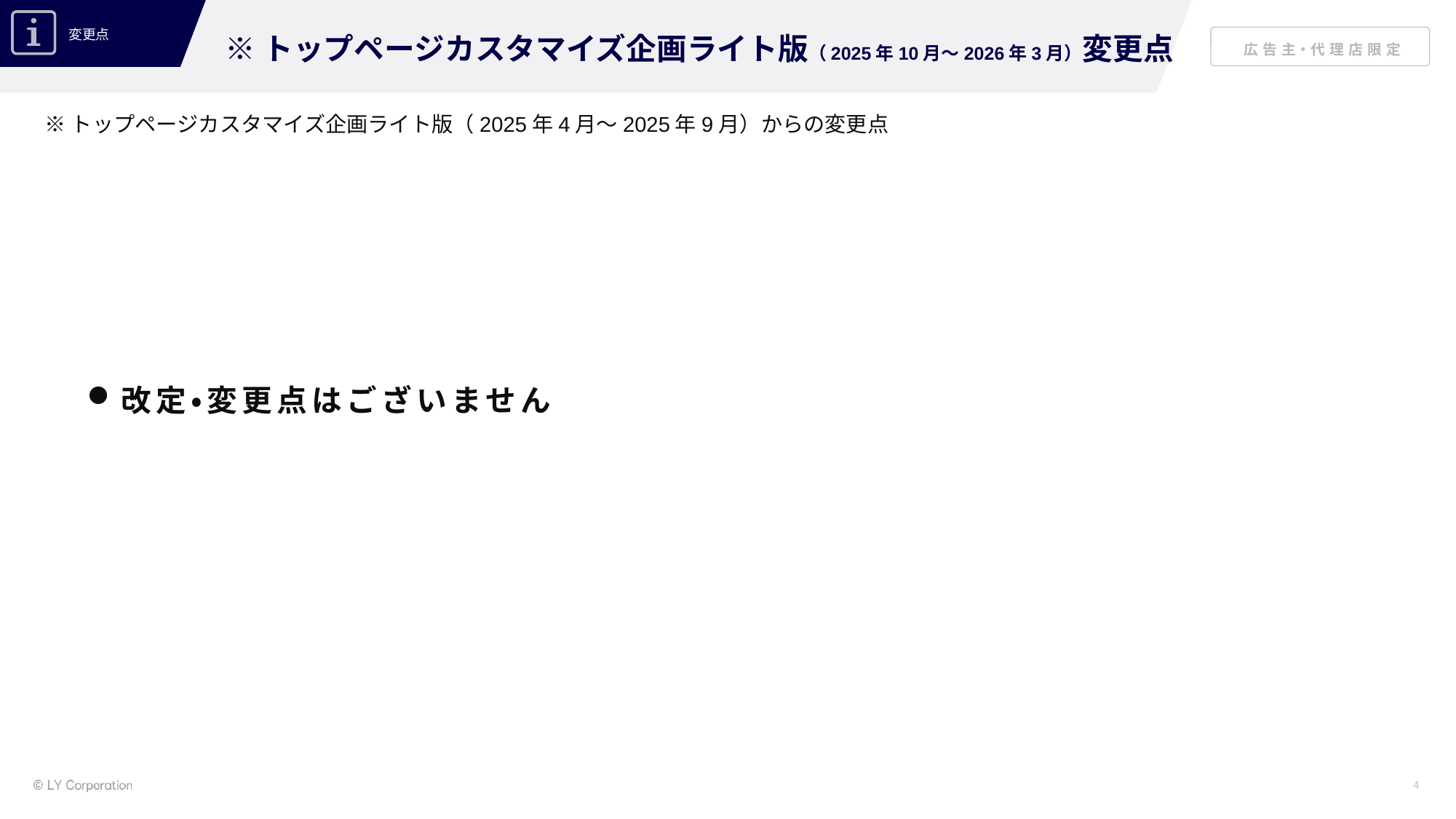

※トップページカスタマイズ企画ライト版（2025年10月～2026年3月）変更点
※トップページカスタマイズ企画ライト版（2025年4月～2025年9月）からの変更点
改定・変更点はございません